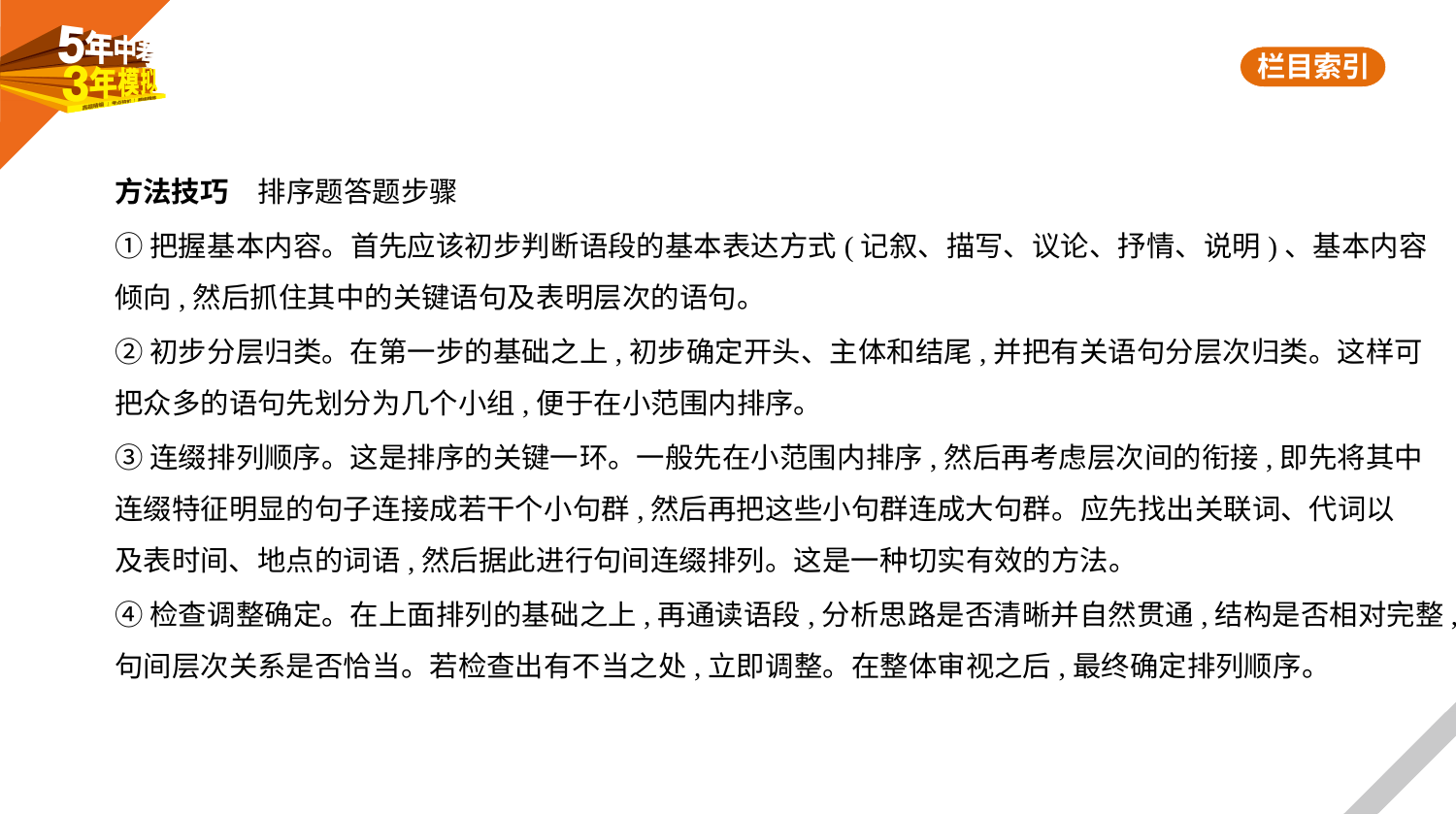

方法技巧　排序题答题步骤
①把握基本内容。首先应该初步判断语段的基本表达方式(记叙、描写、议论、抒情、说明)、基本内容
倾向,然后抓住其中的关键语句及表明层次的语句。
②初步分层归类。在第一步的基础之上,初步确定开头、主体和结尾,并把有关语句分层次归类。这样可
把众多的语句先划分为几个小组,便于在小范围内排序。
③连缀排列顺序。这是排序的关键一环。一般先在小范围内排序,然后再考虑层次间的衔接,即先将其中
连缀特征明显的句子连接成若干个小句群,然后再把这些小句群连成大句群。应先找出关联词、代词以
及表时间、地点的词语,然后据此进行句间连缀排列。这是一种切实有效的方法。
④检查调整确定。在上面排列的基础之上,再通读语段,分析思路是否清晰并自然贯通,结构是否相对完整,
句间层次关系是否恰当。若检查出有不当之处,立即调整。在整体审视之后,最终确定排列顺序。